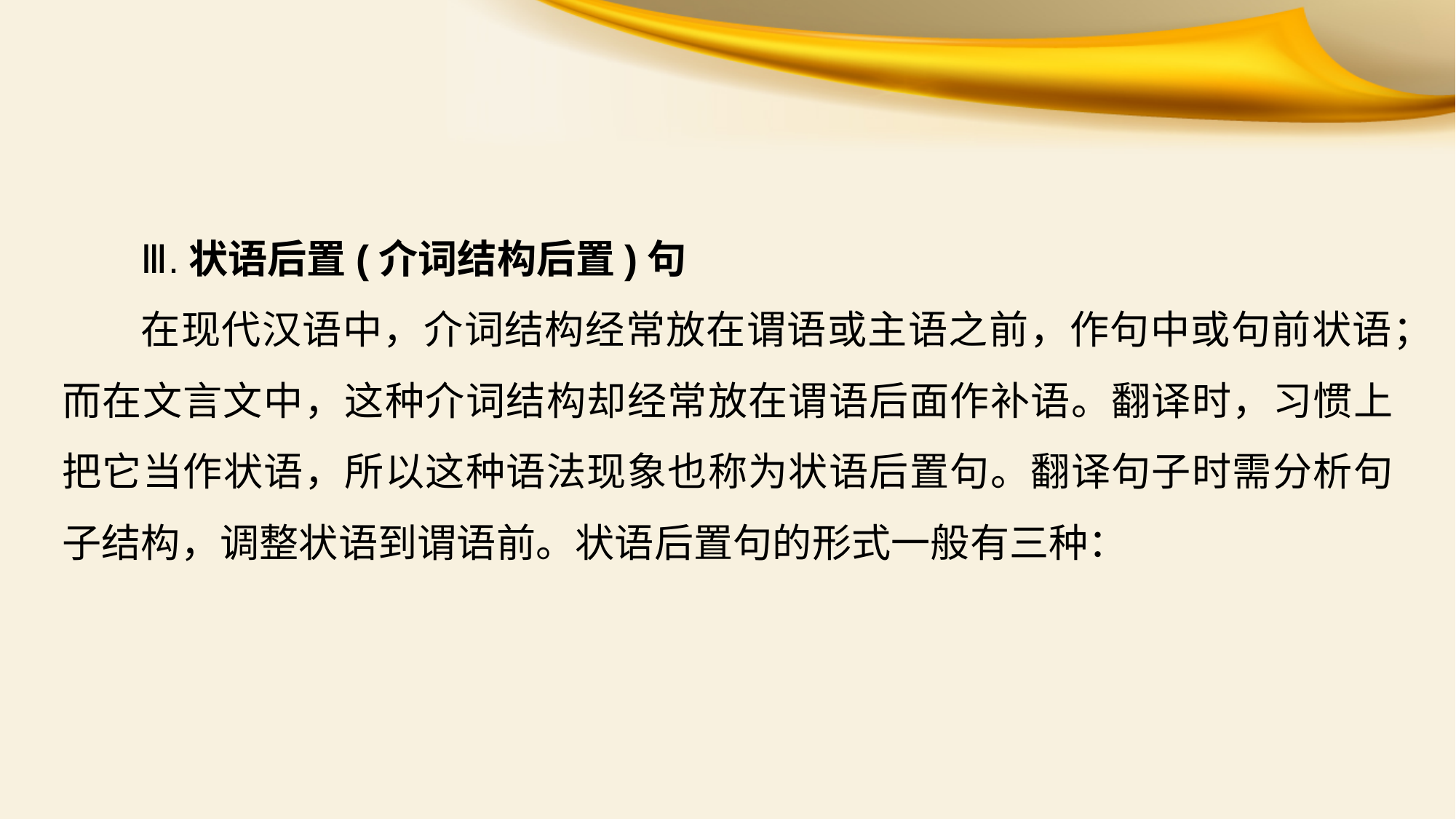

Ⅲ.状语后置(介词结构后置)句
在现代汉语中，介词结构经常放在谓语或主语之前，作句中或句前状语；而在文言文中，这种介词结构却经常放在谓语后面作补语。翻译时，习惯上把它当作状语，所以这种语法现象也称为状语后置句。翻译句子时需分析句子结构，调整状语到谓语前。状语后置句的形式一般有三种：